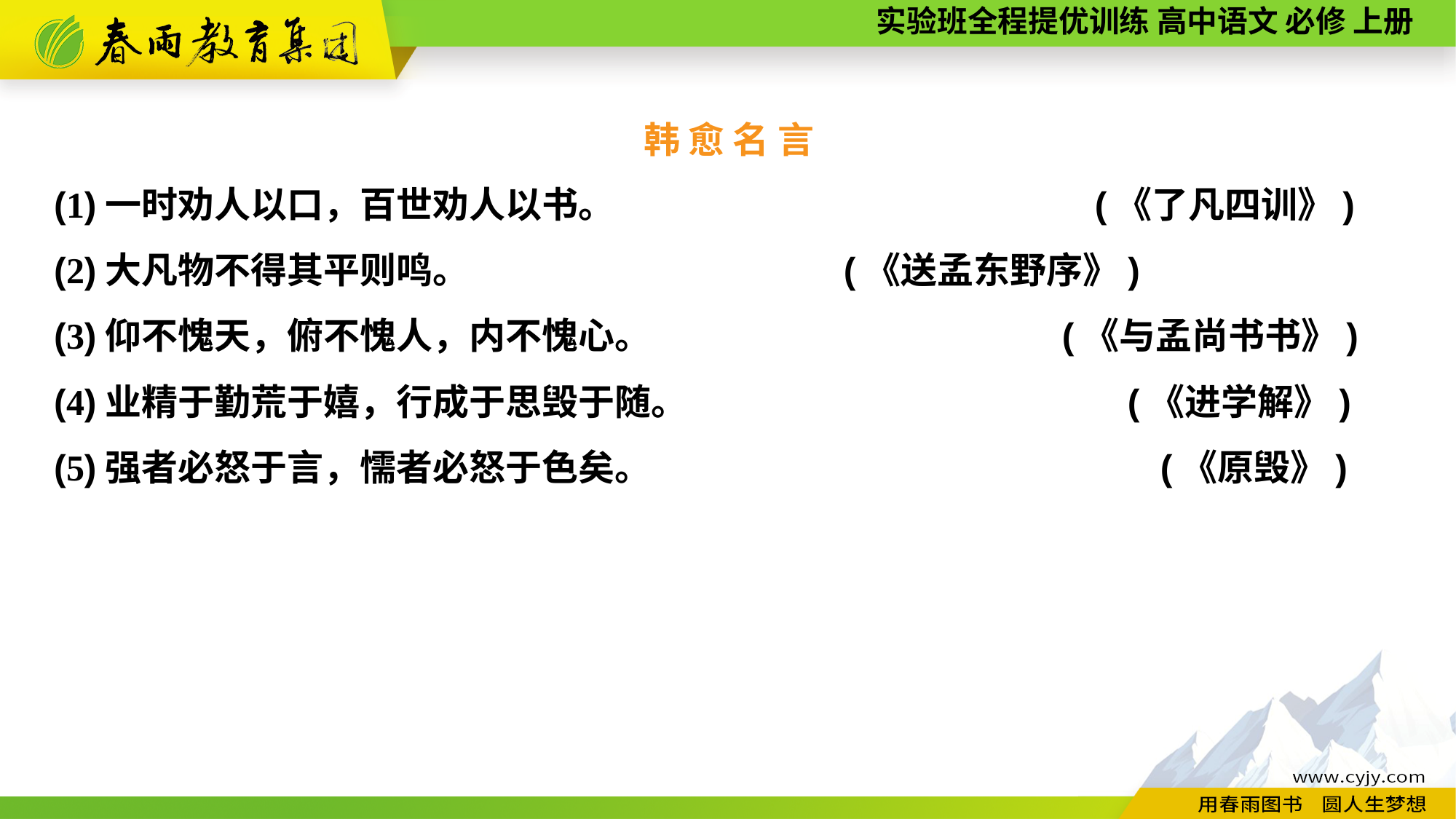

韩 愈 名 言
(1)一时劝人以口，百世劝人以书。	                                              (《了凡四训》)
(2)大凡物不得其平则鸣。	                                          (《送孟东野序》)
(3)仰不愧天，俯不愧人，内不愧心。	                                          (《与孟尚书书》)
(4)业精于勤荒于嬉，行成于思毁于随。	                                                  (《进学解》)
(5)强者必怒于言，懦者必怒于色矣。	                                                      (《原毁》)